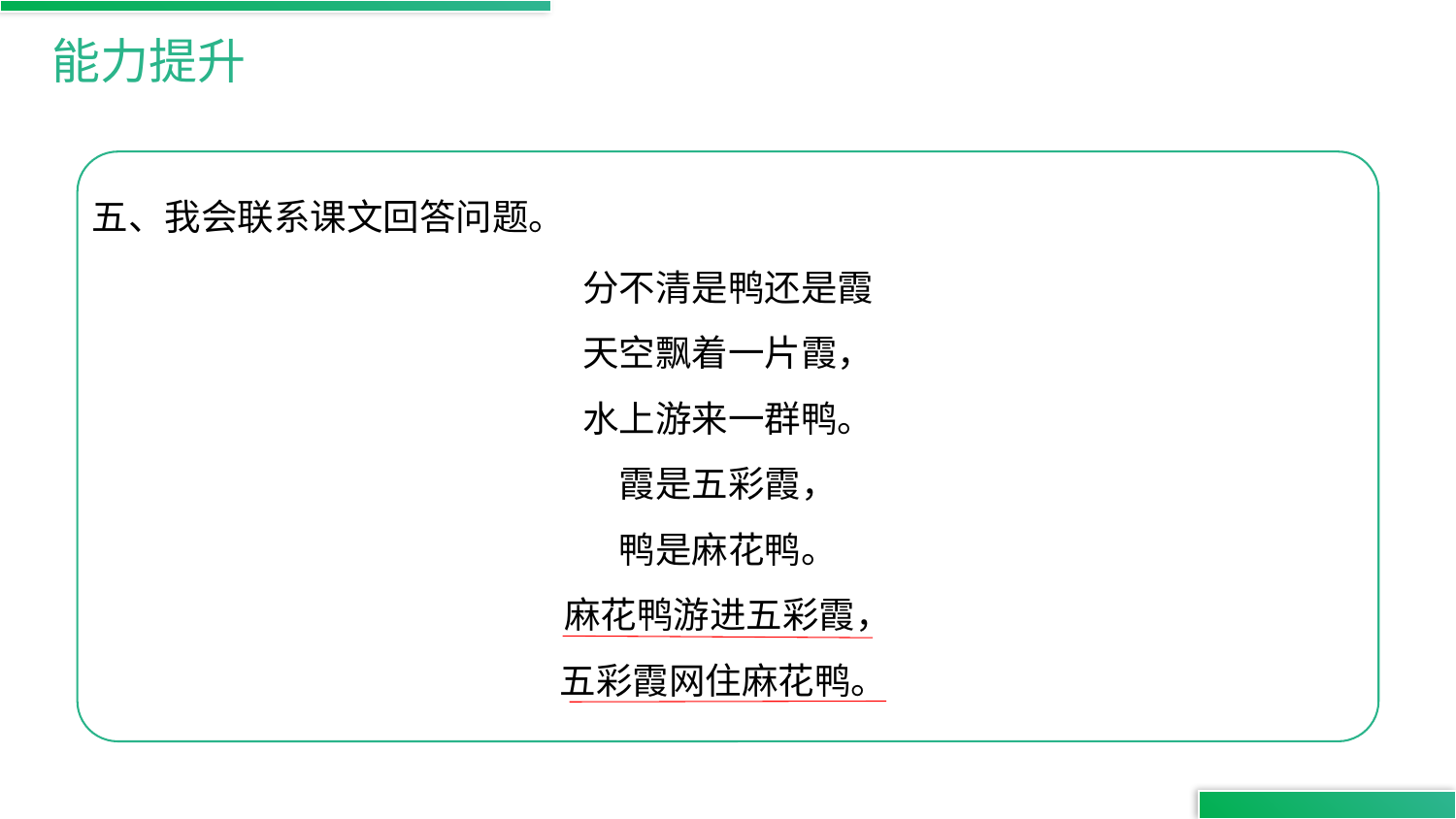

能力提升
五、我会联系课文回答问题。
分不清是鸭还是霞
天空飘着一片霞，
水上游来一群鸭。
霞是五彩霞，
鸭是麻花鸭。
麻花鸭游进五彩霞，
五彩霞网住麻花鸭。